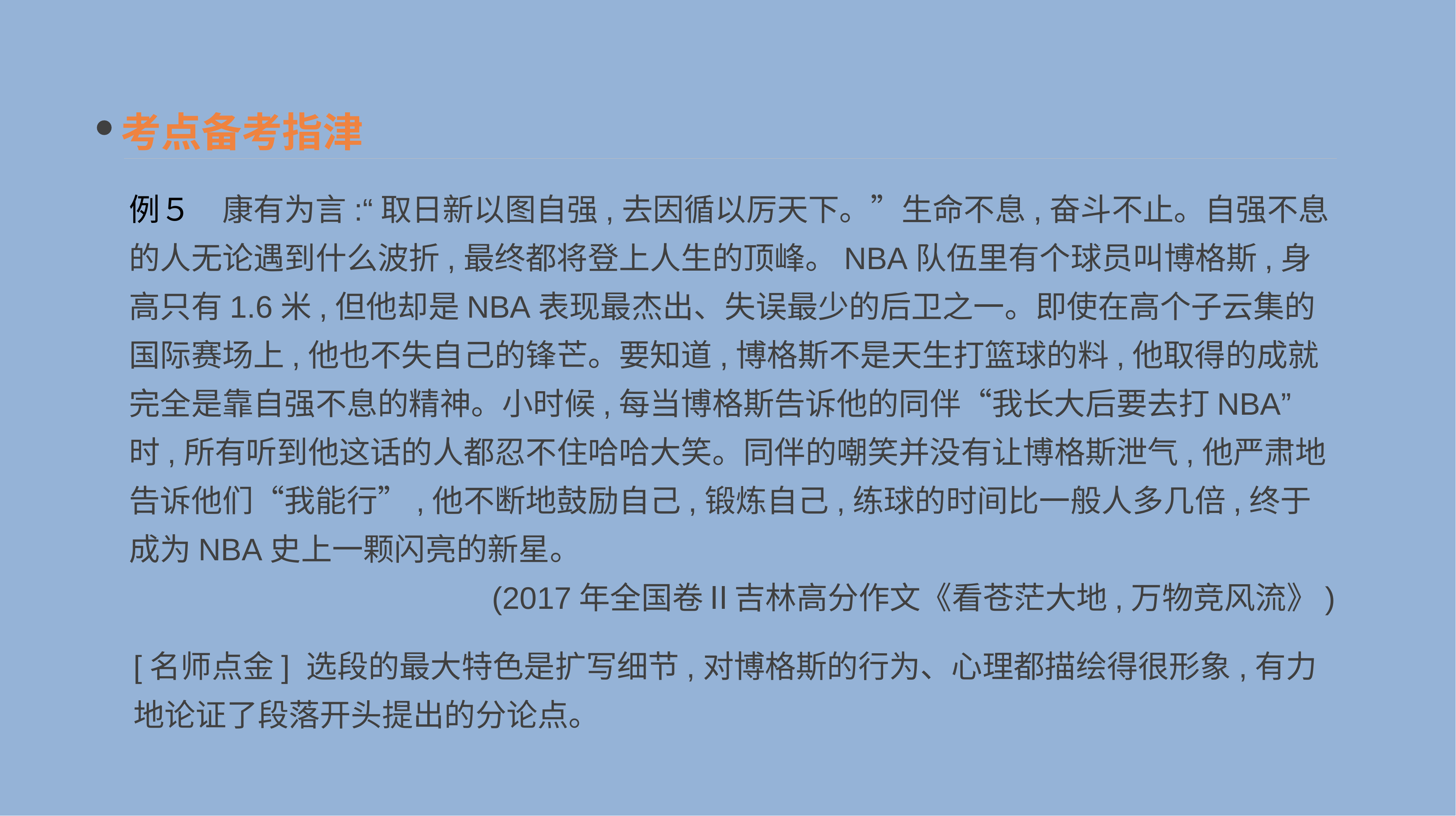

考点备考指津

例５　康有为言:“取日新以图自强,去因循以厉天下。”生命不息,奋斗不止。自强不息的人无论遇到什么波折,最终都将登上人生的顶峰。NBA队伍里有个球员叫博格斯,身高只有1.6米,但他却是NBA表现最杰出、失误最少的后卫之一。即使在高个子云集的国际赛场上,他也不失自己的锋芒。要知道,博格斯不是天生打篮球的料,他取得的成就完全是靠自强不息的精神。小时候,每当博格斯告诉他的同伴“我长大后要去打NBA”时,所有听到他这话的人都忍不住哈哈大笑。同伴的嘲笑并没有让博格斯泄气,他严肃地告诉他们“我能行”,他不断地鼓励自己,锻炼自己,练球的时间比一般人多几倍,终于成为NBA史上一颗闪亮的新星。
(2017年全国卷Ⅱ吉林高分作文《看苍茫大地,万物竞风流》)

[名师点金] 选段的最大特色是扩写细节,对博格斯的行为、心理都描绘得很形象,有力地论证了段落开头提出的分论点。